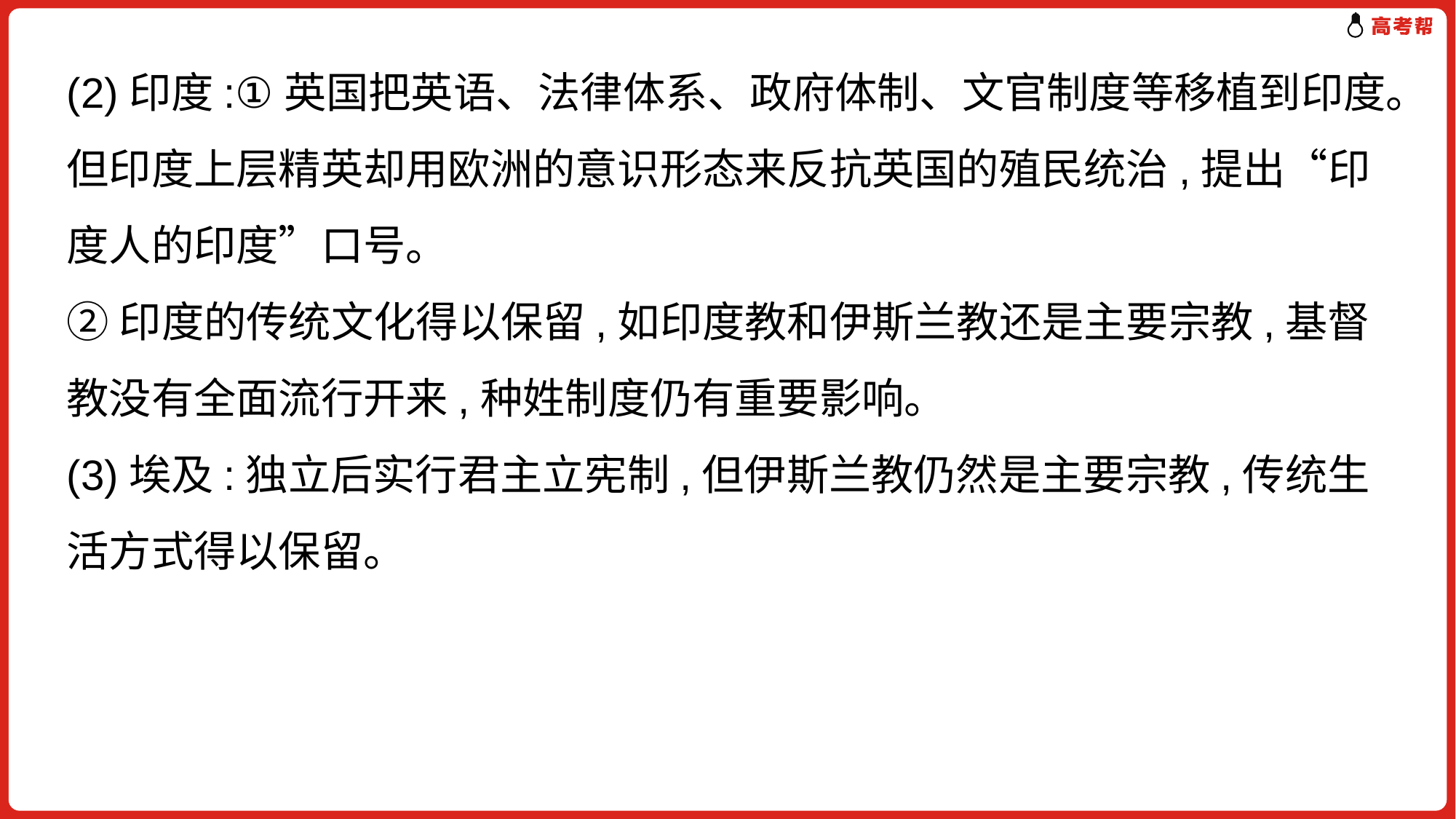

(2)印度:①英国把英语、法律体系、政府体制、文官制度等移植到印度。但印度上层精英却用欧洲的意识形态来反抗英国的殖民统治,提出“印度人的印度”口号。
②印度的传统文化得以保留,如印度教和伊斯兰教还是主要宗教,基督教没有全面流行开来,种姓制度仍有重要影响。
(3)埃及:独立后实行君主立宪制,但伊斯兰教仍然是主要宗教,传统生活方式得以保留。